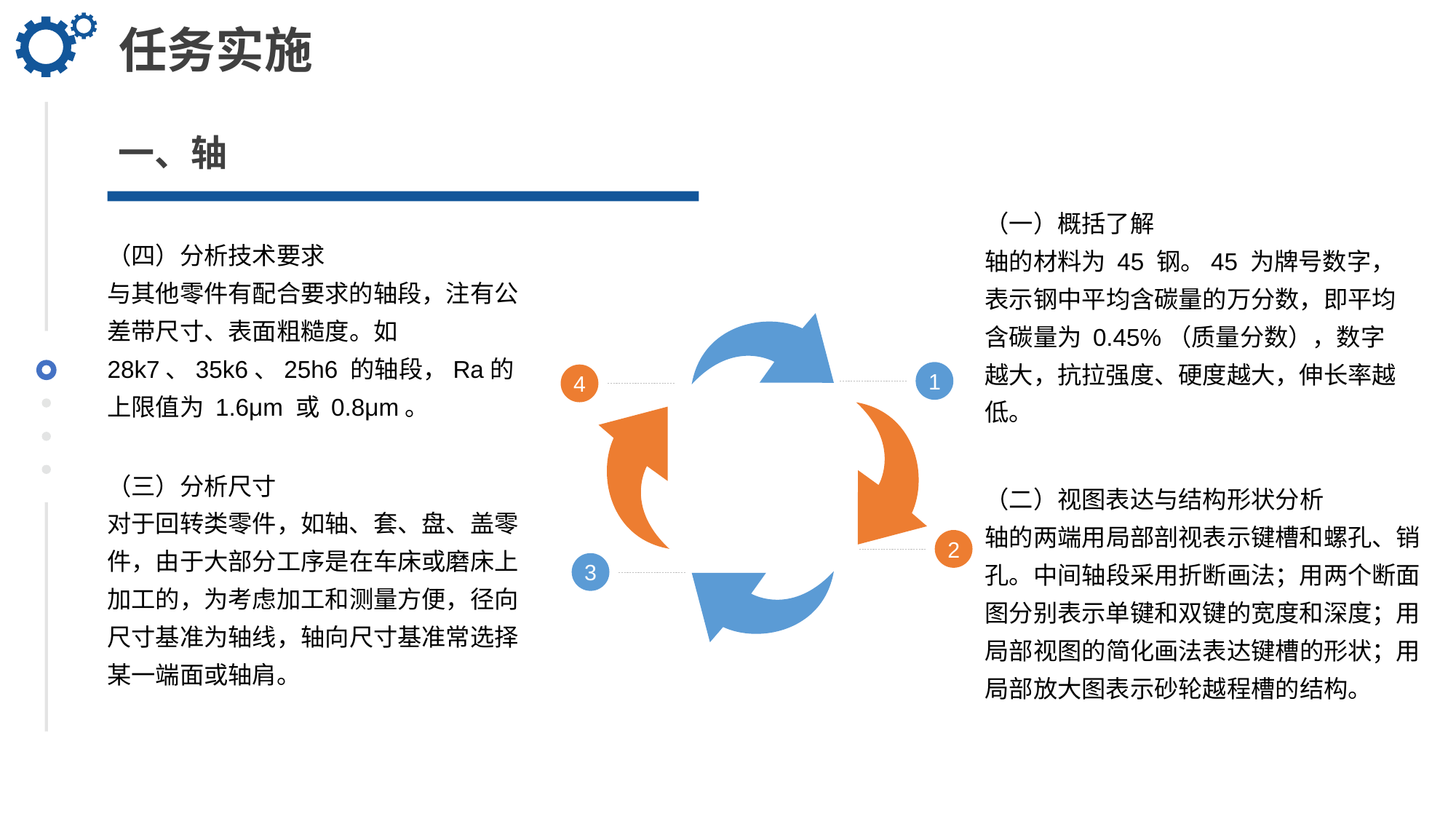

任务实施
一、轴

（一）概括了解
轴的材料为 45 钢。45 为牌号数字，表示钢中平均含碳量的万分数，即平均含碳量为 0.45%（质量分数），数字越大，抗拉强度、硬度越大，伸长率越低。
（四）分析技术要求
与其他零件有配合要求的轴段，注有公差带尺寸、表面粗糙度。如28k7、35k6、25h6 的轴段，Ra的上限值为 1.6μm 或 0.8μm。

1
4

（三）分析尺寸
对于回转类零件，如轴、套、盘、盖零件，由于大部分工序是在车床或磨床上加工的，为考虑加工和测量方便，径向尺寸基准为轴线，轴向尺寸基准常选择某一端面或轴肩。
（二）视图表达与结构形状分析
轴的两端用局部剖视表示键槽和螺孔、销孔。中间轴段采用折断画法；用两个断面图分别表示单键和双键的宽度和深度；用局部视图的简化画法表达键槽的形状；用局部放大图表示砂轮越程槽的结构。
2
3

13